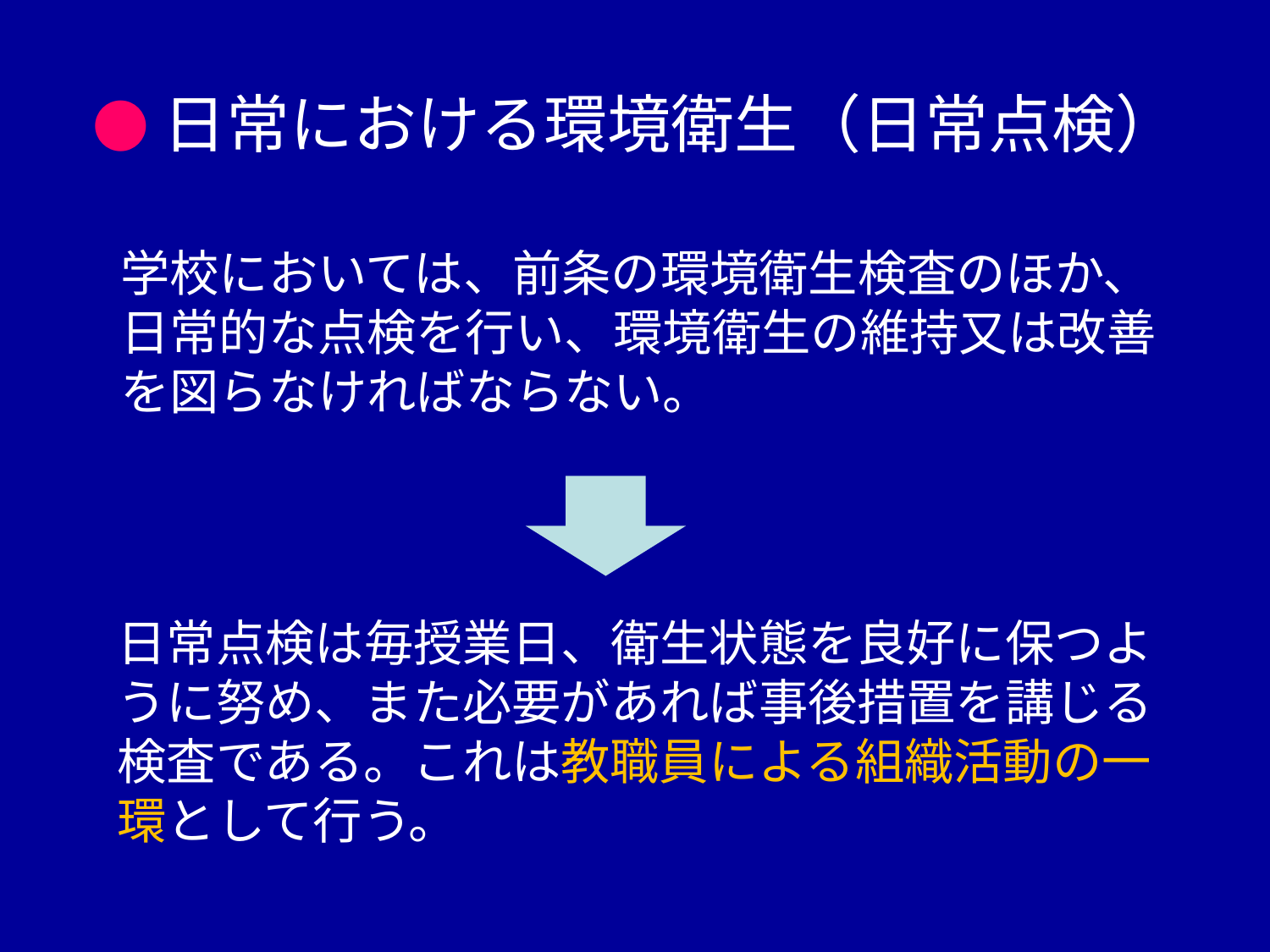

●日常における環境衛生（日常点検）
学校においては、前条の環境衛生検査のほか、日常的な点検を行い、環境衛生の維持又は改善を図らなければならない。

日常点検は毎授業日、衛生状態を良好に保つように努め、また必要があれば事後措置を講じる検査である。これは教職員による組織活動の一環として行う。